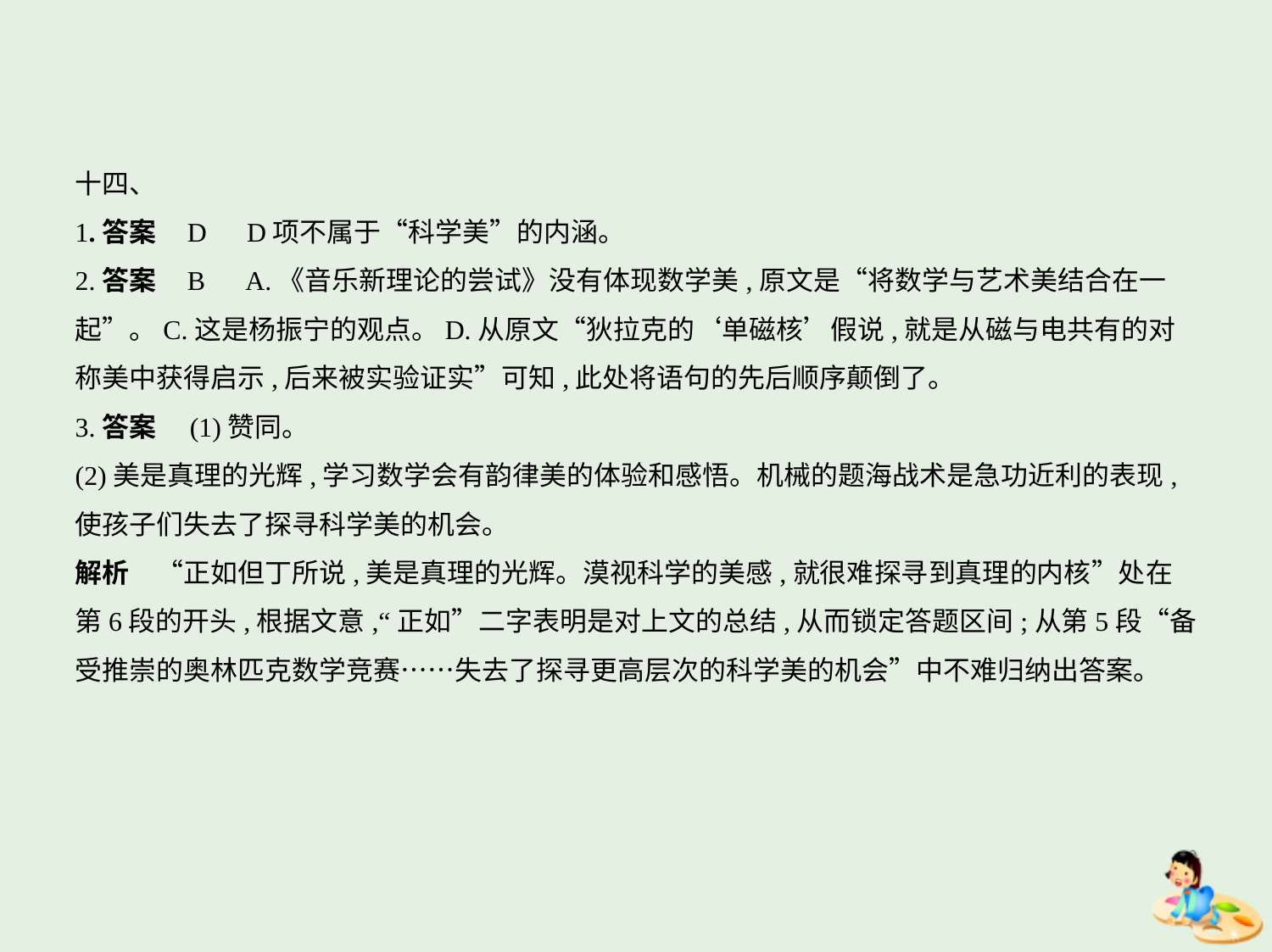

十四、
1.答案    D　D项不属于“科学美”的内涵。
2.答案    B　A.《音乐新理论的尝试》没有体现数学美,原文是“将数学与艺术美结合在一
起”。C.这是杨振宁的观点。D.从原文“狄拉克的‘单磁核’假说,就是从磁与电共有的对
称美中获得启示,后来被实验证实”可知,此处将语句的先后顺序颠倒了。
3.答案　(1)赞同。
(2)美是真理的光辉,学习数学会有韵律美的体验和感悟。机械的题海战术是急功近利的表现,
使孩子们失去了探寻科学美的机会。
解析　“正如但丁所说,美是真理的光辉。漠视科学的美感,就很难探寻到真理的内核”处在
第6段的开头,根据文意,“正如”二字表明是对上文的总结,从而锁定答题区间;从第5段“备
受推崇的奥林匹克数学竞赛……失去了探寻更高层次的科学美的机会”中不难归纳出答案。